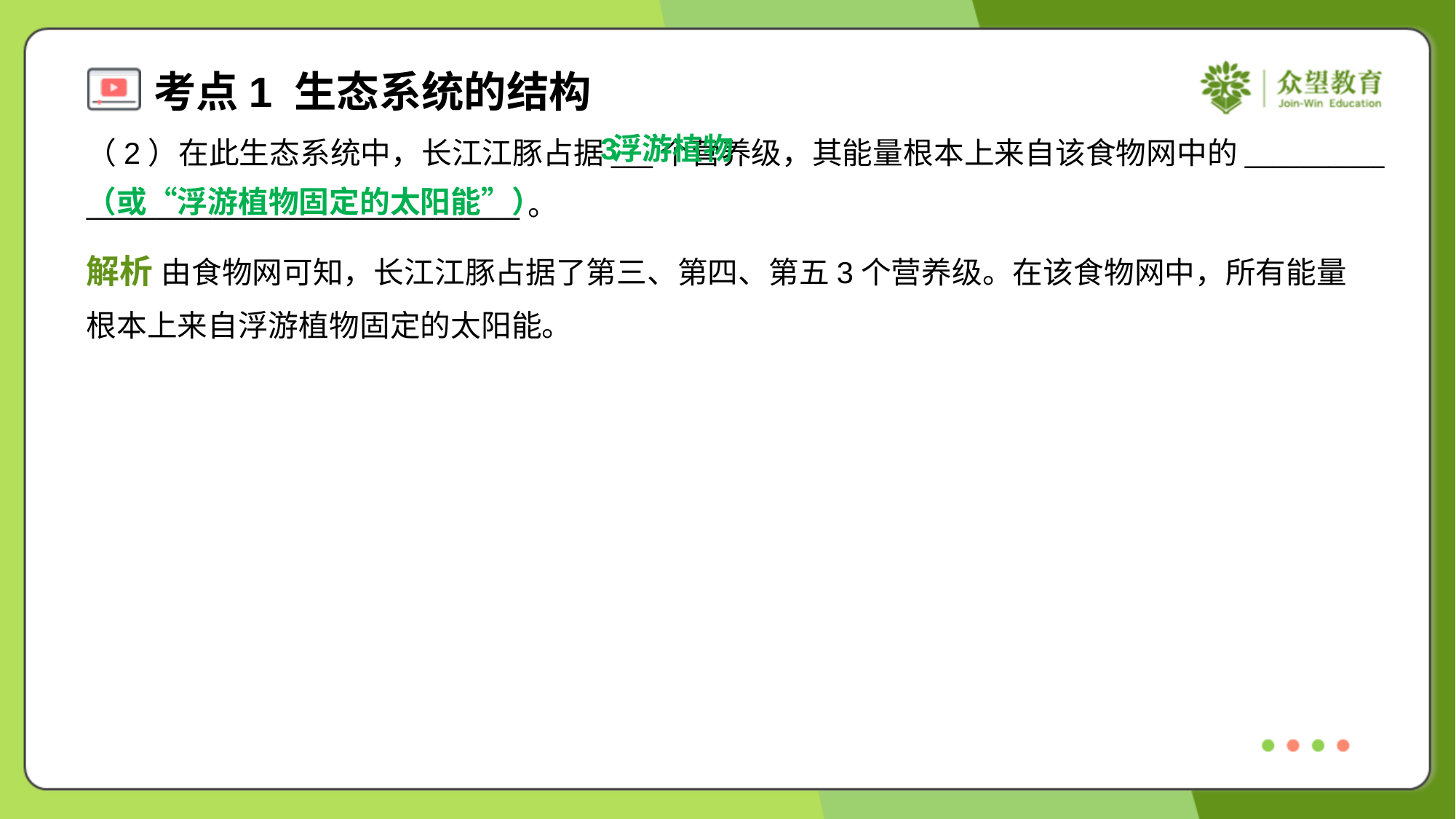

浮游植物
（或“浮游植物固定的太阳能”）
3
（2）在此生态系统中，长江江豚占据___个营养级，其能量根本上来自该食物网中的__________
_______________________________。
解析 由食物网可知，长江江豚占据了第三、第四、第五3个营养级。在该食物网中，所有能量
根本上来自浮游植物固定的太阳能。